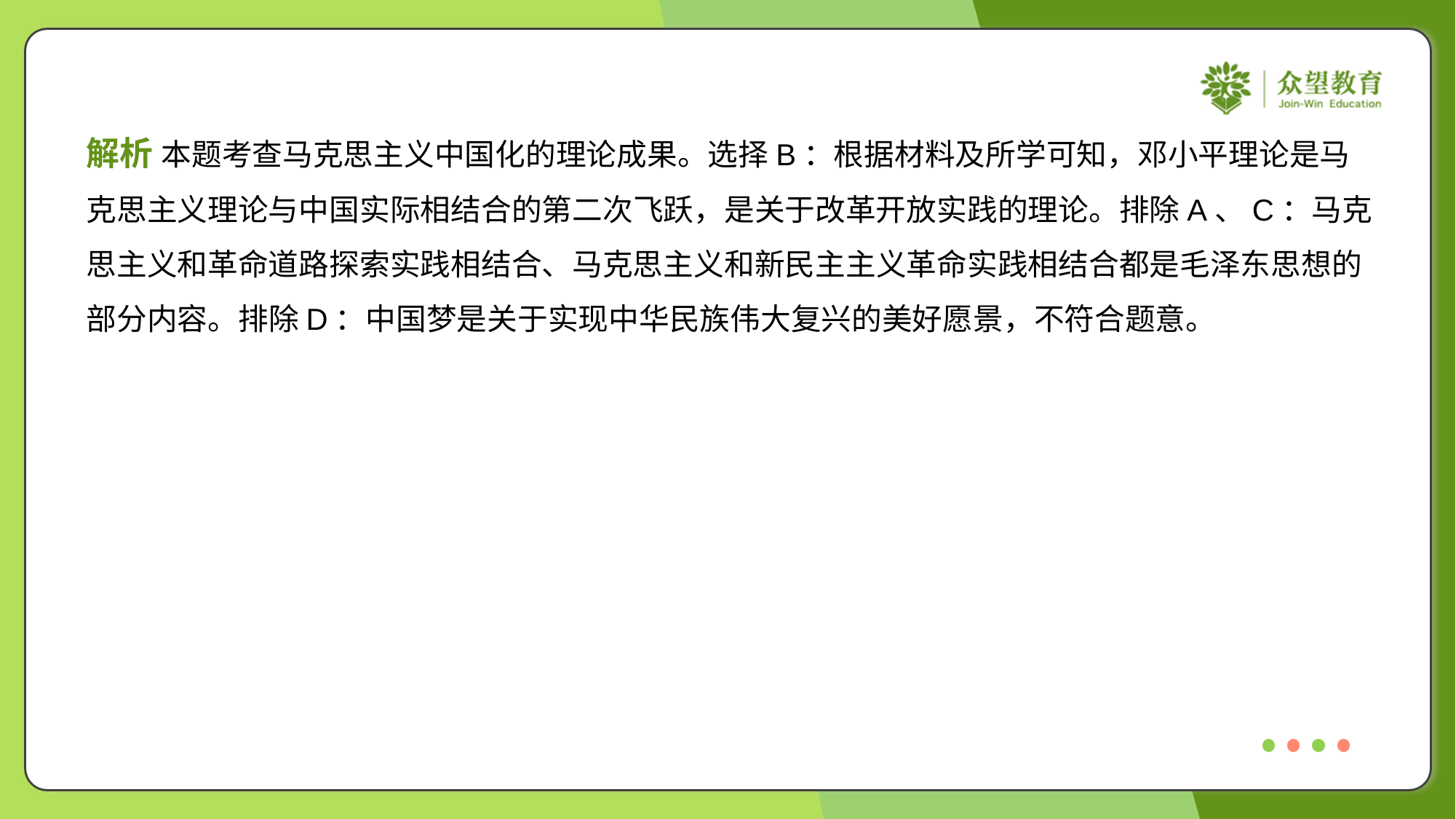

解析 本题考查马克思主义中国化的理论成果。选择B：根据材料及所学可知，邓小平理论是马
克思主义理论与中国实际相结合的第二次飞跃，是关于改革开放实践的理论。排除A、C：马克
思主义和革命道路探索实践相结合、马克思主义和新民主主义革命实践相结合都是毛泽东思想的
部分内容。排除D：中国梦是关于实现中华民族伟大复兴的美好愿景，不符合题意。